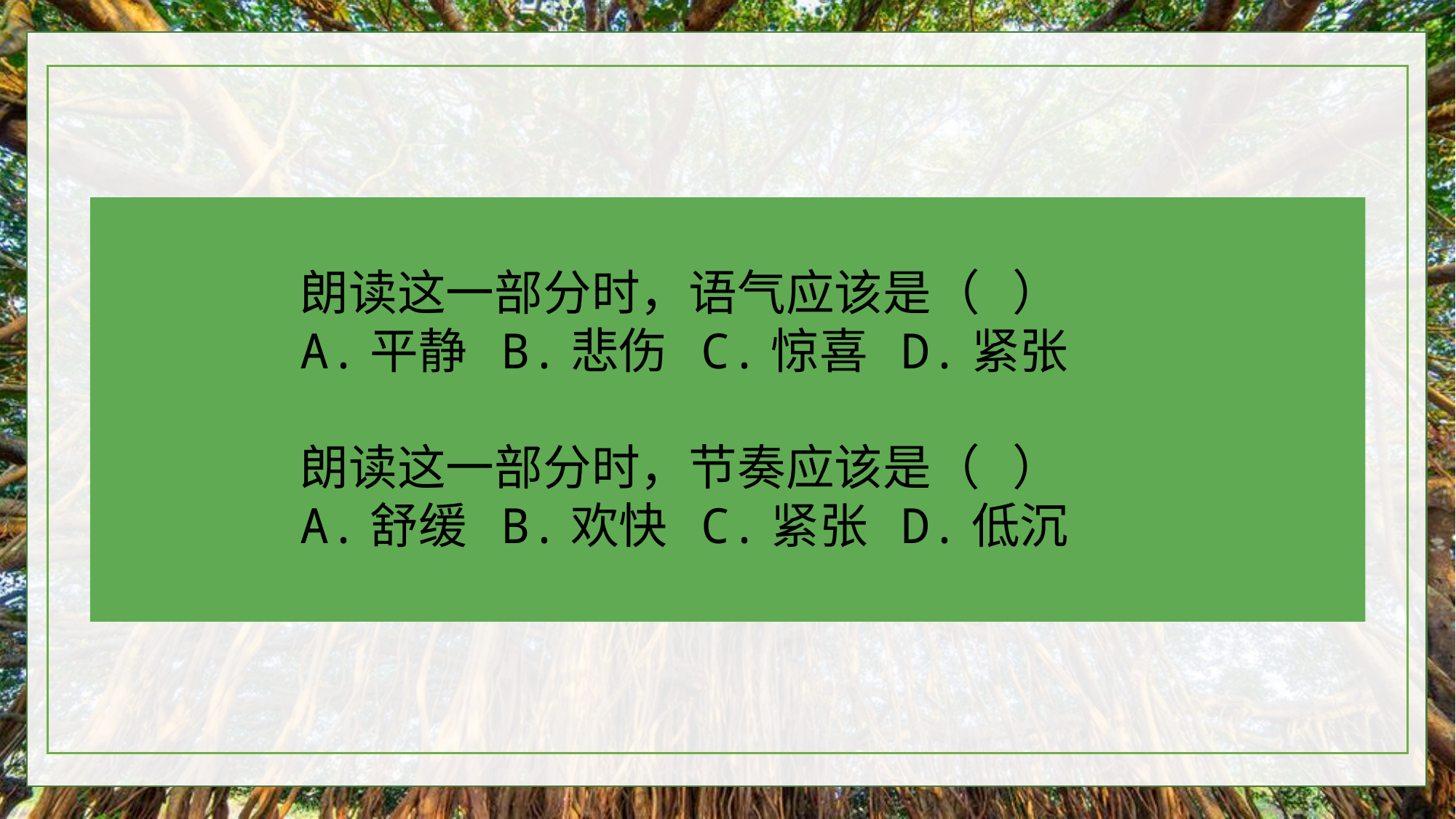

朗读这一部分时，语气应该是（   ）
A.平静  B.悲伤  C.惊喜  D.紧张

朗读这一部分时，节奏应该是（   ）
A.舒缓  B.欢快  C.紧张  D.低沉